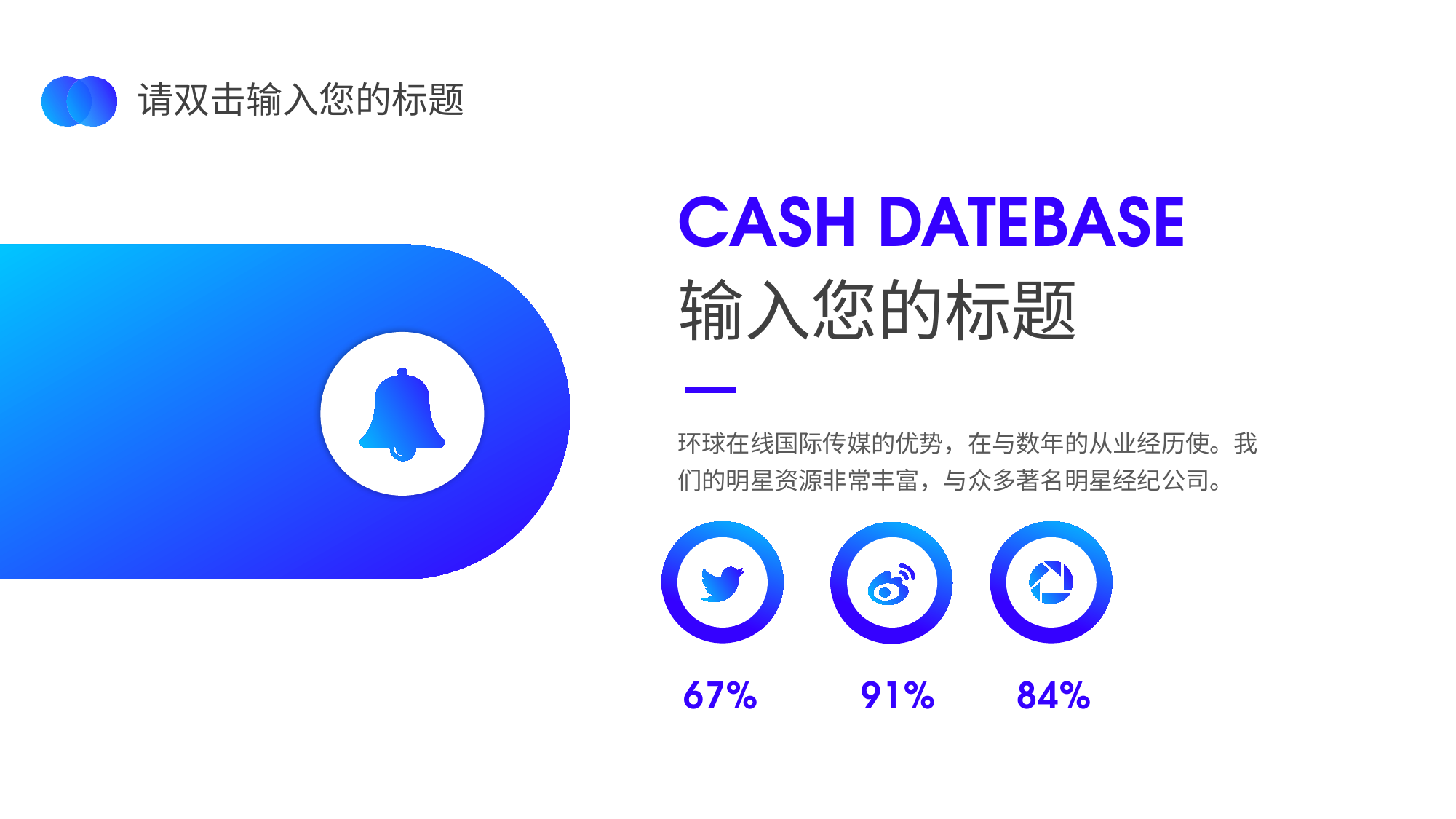

请双击输入您的标题

CASH DATEBASE
输入您的标题

环球在线国际传媒的优势，在与数年的从业经历使。我们的明星资源非常丰富，与众多著名明星经纪公司。

67%
91%
84%